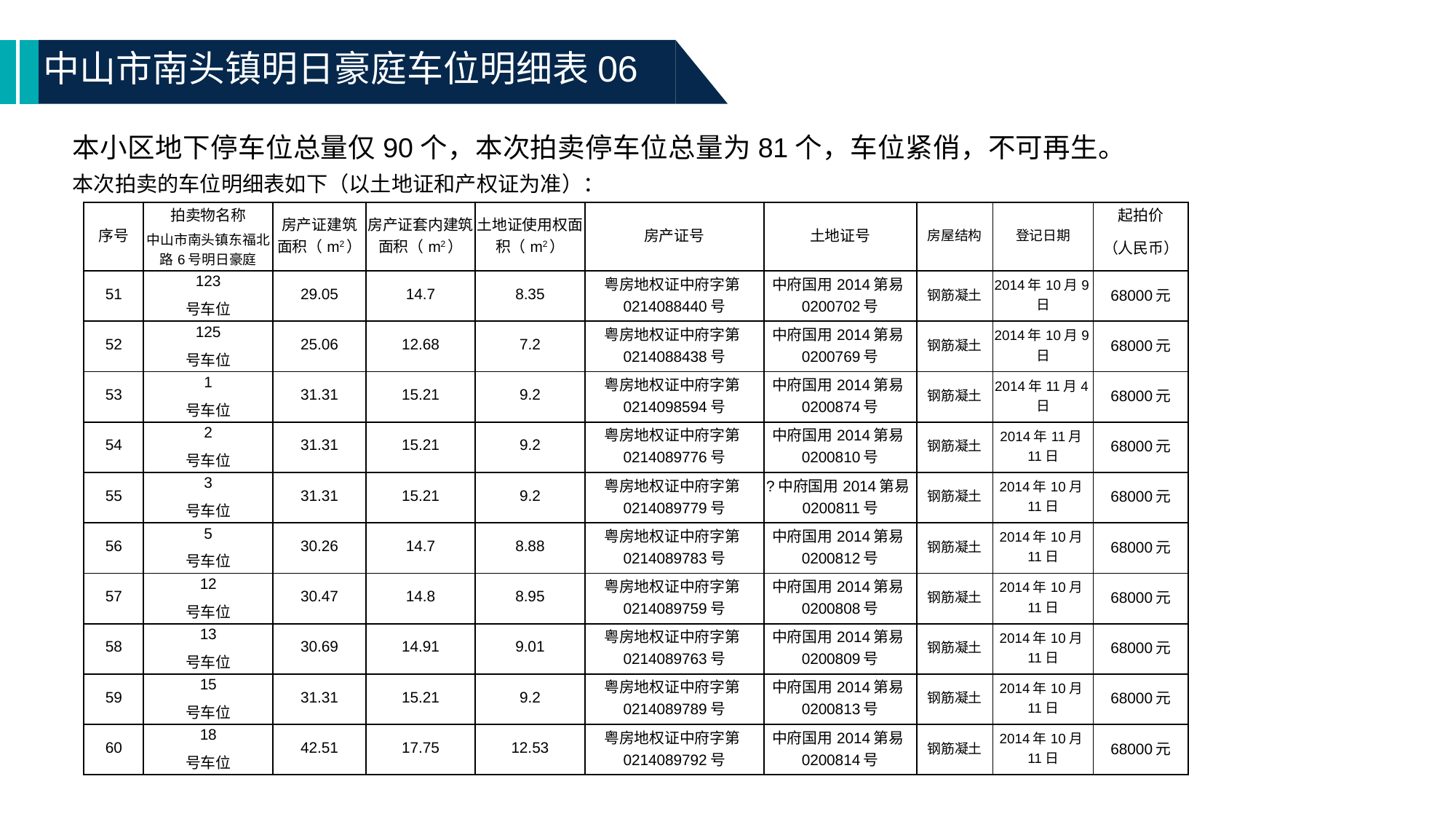

中山市南头镇明日豪庭车位明细表06

本小区地下停车位总量仅90个，本次拍卖停车位总量为81个，车位紧俏，不可再生。
本次拍卖的车位明细表如下（以土地证和产权证为准）：
| 序号 | 拍卖物名称 | 房产证建筑面积（m2） | 房产证套内建筑面积（m2） | 土地证使用权面积（m2） | 房产证号 | 土地证号 | 房屋结构 | 登记日期 | 起拍价 |
| --- | --- | --- | --- | --- | --- | --- | --- | --- | --- |
|  | 中山市南头镇东福北路6号明日豪庭 |  |  |  |  |  |  |  | （人民币） |
| 51 | 123 | 29.05 | 14.7 | 8.35 | 粤房地权证中府字第0214088440号 | 中府国用2014第易0200702号 | 钢筋凝土 | 2014年10月9日 | 68000元 |
|  | 号车位 |  |  |  |  |  |  |  |  |
| 52 | 125 | 25.06 | 12.68 | 7.2 | 粤房地权证中府字第0214088438号 | 中府国用2014第易0200769号 | 钢筋凝土 | 2014年10月9日 | 68000元 |
|  | 号车位 |  |  |  |  |  |  |  |  |
| 53 | 1 | 31.31 | 15.21 | 9.2 | 粤房地权证中府字第0214098594号 | 中府国用2014第易0200874号 | 钢筋凝土 | 2014年11月4日 | 68000元 |
|  | 号车位 |  |  |  |  |  |  |  |  |
| 54 | 2 | 31.31 | 15.21 | 9.2 | 粤房地权证中府字第0214089776号 | 中府国用2014第易0200810号 | 钢筋凝土 | 2014年11月11日 | 68000元 |
|  | 号车位 |  |  |  |  |  |  |  |  |
| 55 | 3 | 31.31 | 15.21 | 9.2 | 粤房地权证中府字第0214089779号 | ?中府国用2014第易0200811号 | 钢筋凝土 | 2014年10月11日 | 68000元 |
|  | 号车位 |  |  |  |  |  |  |  |  |
| 56 | 5 | 30.26 | 14.7 | 8.88 | 粤房地权证中府字第0214089783号 | 中府国用2014第易0200812号 | 钢筋凝土 | 2014年10月11日 | 68000元 |
|  | 号车位 |  |  |  |  |  |  |  |  |
| 57 | 12 | 30.47 | 14.8 | 8.95 | 粤房地权证中府字第0214089759号 | 中府国用2014第易0200808号 | 钢筋凝土 | 2014年10月11日 | 68000元 |
|  | 号车位 |  |  |  |  |  |  |  |  |
| 58 | 13 | 30.69 | 14.91 | 9.01 | 粤房地权证中府字第0214089763号 | 中府国用2014第易0200809号 | 钢筋凝土 | 2014年10月11日 | 68000元 |
|  | 号车位 |  |  |  |  |  |  |  |  |
| 59 | 15 | 31.31 | 15.21 | 9.2 | 粤房地权证中府字第0214089789号 | 中府国用2014第易0200813号 | 钢筋凝土 | 2014年10月11日 | 68000元 |
|  | 号车位 |  |  |  |  |  |  |  |  |
| 60 | 18 | 42.51 | 17.75 | 12.53 | 粤房地权证中府字第0214089792号 | 中府国用2014第易0200814号 | 钢筋凝土 | 2014年10月11日 | 68000元 |
|  | 号车位 |  |  |  |  |  |  |  |  |